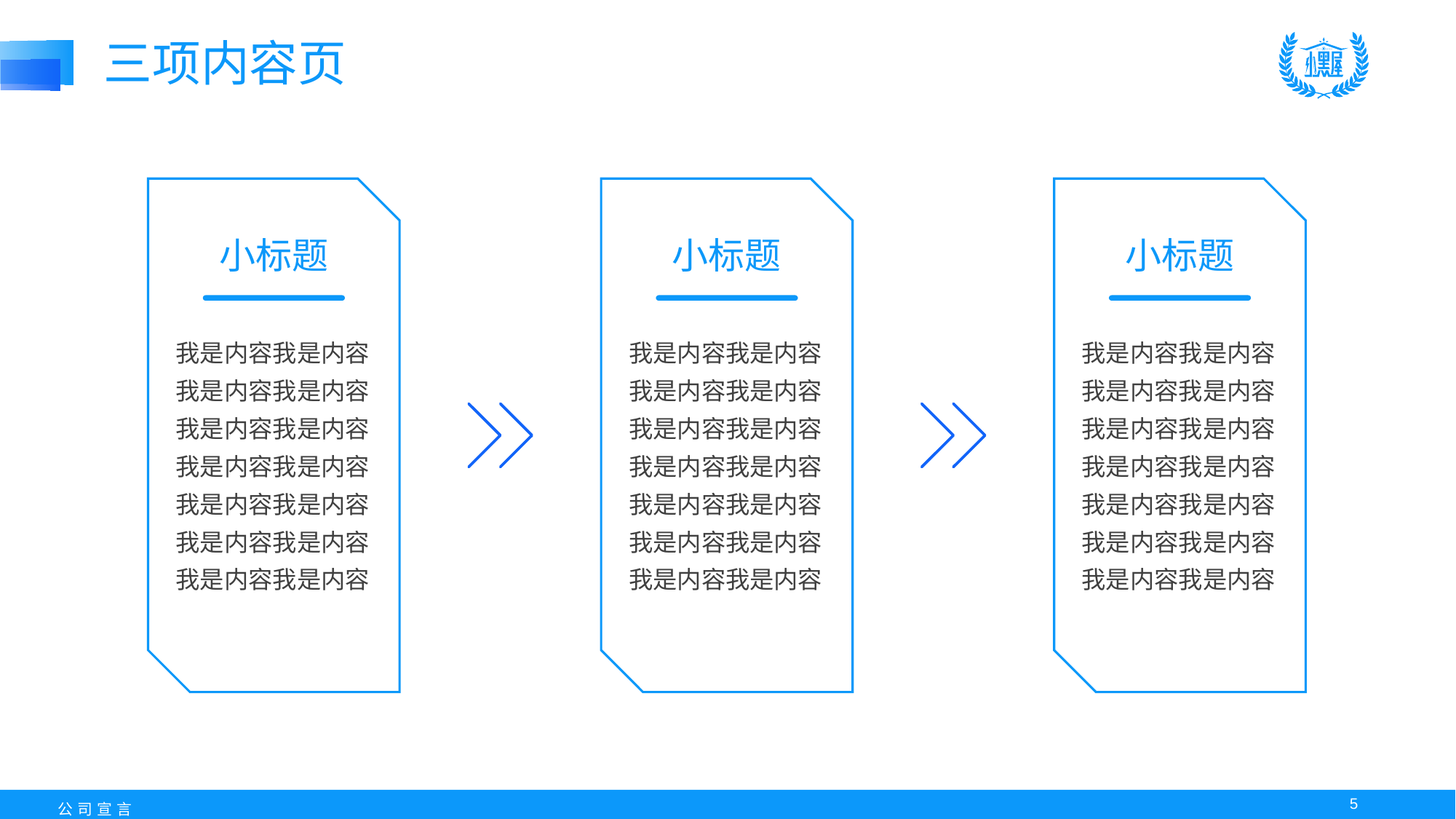

三项内容页

小标题

我是内容我是内容我是内容我是内容我是内容我是内容
我是内容我是内容我是内容我是内容
我是内容我是内容
我是内容我是内容

小标题

我是内容我是内容我是内容我是内容我是内容我是内容
我是内容我是内容我是内容我是内容
我是内容我是内容
我是内容我是内容

小标题

我是内容我是内容我是内容我是内容我是内容我是内容
我是内容我是内容我是内容我是内容
我是内容我是内容
我是内容我是内容

5